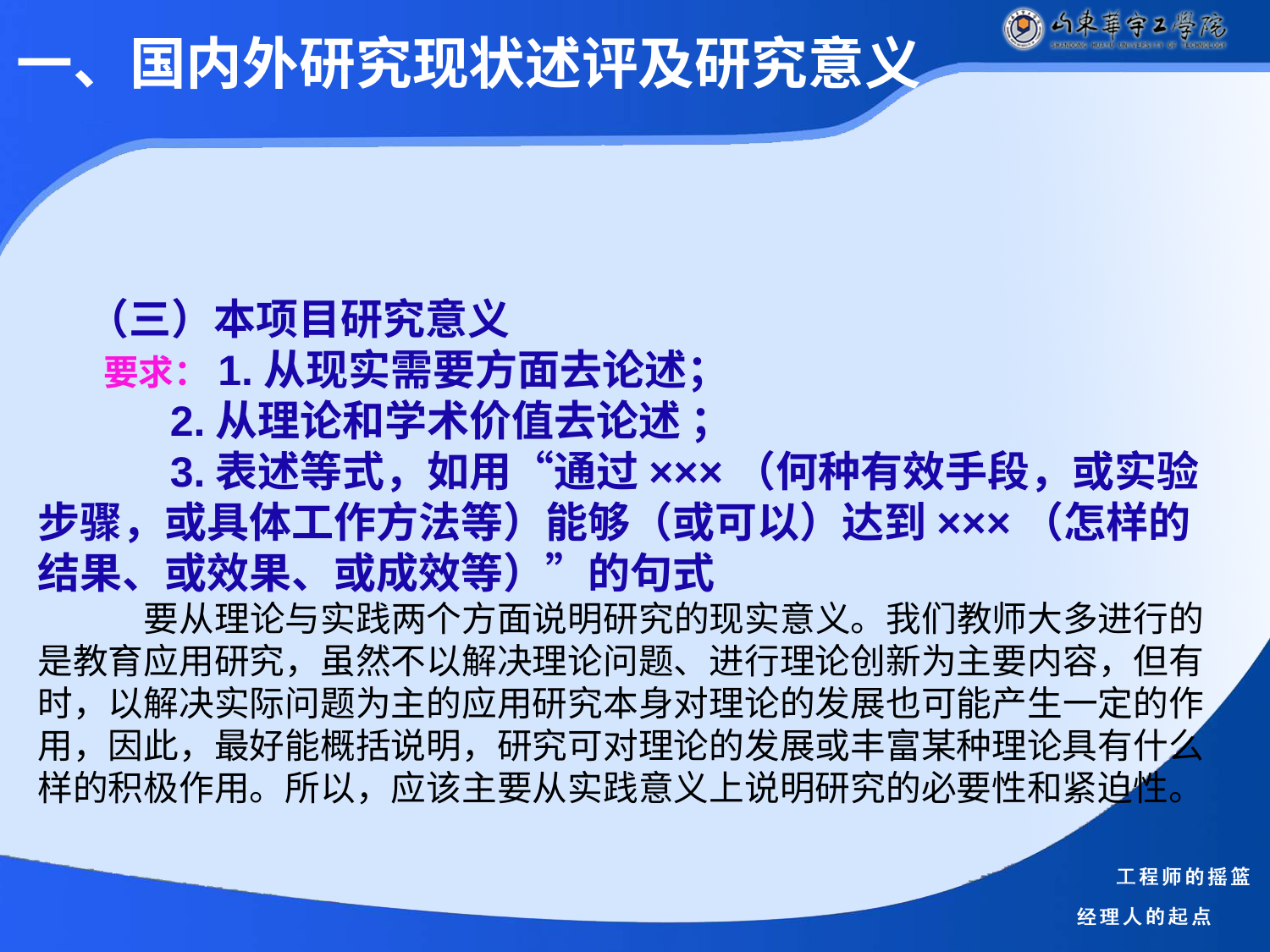

一、国内外研究现状述评及研究意义
（三）本项目研究意义
 要求：1.从现实需要方面去论述；
       2.从理论和学术价值去论述 ；
       3.表述等式，如用“通过×××（何种有效手段，或实验步骤，或具体工作方法等）能够（或可以）达到×××（怎样的结果、或效果、或成效等）”的句式
      要从理论与实践两个方面说明研究的现实意义。我们教师大多进行的是教育应用研究，虽然不以解决理论问题、进行理论创新为主要内容，但有时，以解决实际问题为主的应用研究本身对理论的发展也可能产生一定的作用，因此，最好能概括说明，研究可对理论的发展或丰富某种理论具有什么样的积极作用。所以，应该主要从实践意义上说明研究的必要性和紧迫性。